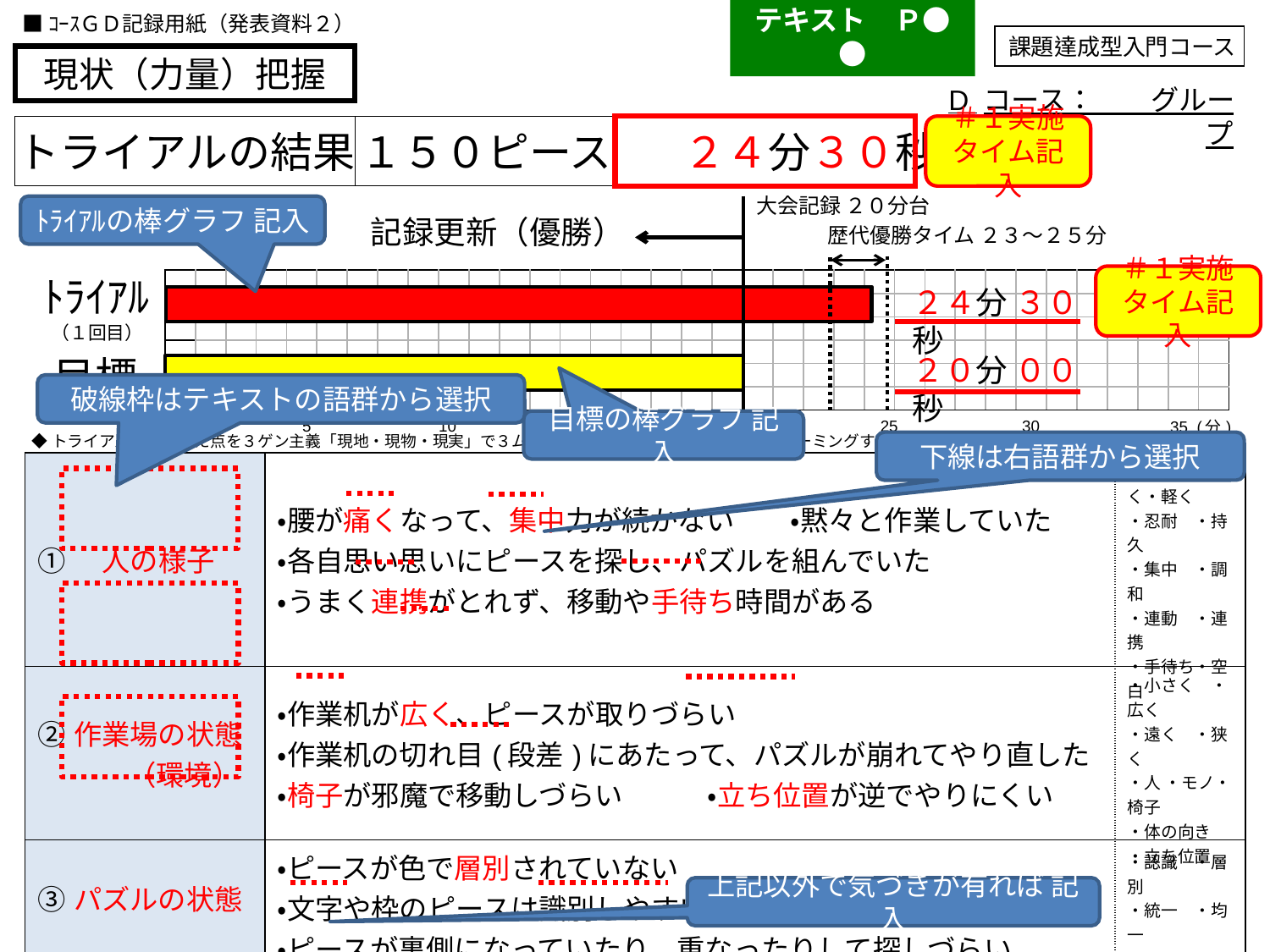

テキスト　Ｐ●●
■ｺｰｽＧＤ記録用紙（発表資料２）
課題達成型入門コース
現状（力量）把握
D コース：　　グループ

トライアルの結果
１５０ピース
　　　　　　２４分３０秒
＃１実施
タイム記入
大会記録 ２０分台
ﾄﾗｲｱﾙの棒グラフ 記入
記録更新（優勝）
歴代優勝タイム ２３～２５分
ﾄﾗｲｱﾙ
（１回目）
＃１実施
タイム記入
|  |  |  |  |  |  |  |  |  |  |  |  |  |  |  |  |  |  |  |  |  |  |  |  |  |  |  |  |  |  |  |  |  |  |  |
| --- | --- | --- | --- | --- | --- | --- | --- | --- | --- | --- | --- | --- | --- | --- | --- | --- | --- | --- | --- | --- | --- | --- | --- | --- | --- | --- | --- | --- | --- | --- | --- | --- | --- | --- |
|  |  |  |  |  |  |  |  |  |  |  |  |  |  |  |  |  |  |  |  |  |  |  |  |  |  |  |  |  |  |  |  |  |  |  |
|  |  |  |  |  |  |  |  |  |  |  |  |  |  |  |  |  |  |  |  |  |  |  |  |  |  |  |  |  |  |  |  |  |  |  |
|  |  |  |  |  |  |  |  |  |  |  |  |  |  |  |  |  |  |  |  |  |  |  |  |  |  |  |  |  |  |  |  |  |  |  |
|  |  |  |  |  |  |  |  |  |  |  |  |  |  |  |  |  |  |  |  |  |  |  |  |  |  |  |  |  |  |  |  |  |  |  |
|  |  |  |  |  |  |  |  |  |  |  |  |  |  |  |  |  |  |  |  |  |  |  |  |  |  |  |  |  |  |  |  |  |  |  |
２４分 ３０秒

２０分 ００秒
目標

破線枠はテキストの語群から選択
| 0 | 5 | 10 | 15 | 20 | 25 | 30 | 35 (分) |
| --- | --- | --- | --- | --- | --- | --- | --- |
目標の棒グラフ 記入
◆トライアルで気づいた点を３ゲン主義「現地・現物・現実」で３ム「ムダ・ムラ・ムリ」をブレーンストーミングする
下線は右語群から選択
| ①　人の様子 | ・腰が痛くなって、集中力が続かない　　・黙々と作業していた ・各自思い思いにピースを探し、パズルを組んでいた ・うまく連携がとれず、移動や手待ち時間がある | ・痛く・重く・軽く　 ・忍耐　・持久 ・集中　・調和 ・連動　・連携 ・手待ち・空白 |
| --- | --- | --- |
| ②作業場の状態 　　　 （環境） | ・作業机が広く、ピースが取りづらい ・作業机の切れ目(段差)にあたって、パズルが崩れてやり直した ・椅子が邪魔で移動しづらい　　　・立ち位置が逆でやりにくい | ・小さく　・広く ・遠く　・狭く ・人 ・モノ・椅子 ・体の向き ・立ち位置 |
| ③パズルの状態 | ・ピースが色で層別されていない ・文字や枠のピースは識別しやすいが、それ以外のピースは難しい ・ピースが裏側になっていたり、重なったりして探しづらい | ・認識　・層別 ・統一　・均一 |
| ④その他 | ・探してばかりでパズルが組めない　　・何をどうしていいかわからない ・見本が見づらい　　・完成サイズがわからなかった | ・パズル　・文字 ・見本　・手順 ・完成サイズ ・時間経過 |
|  | ・ |  |

まっさら　100分

問題点を付箋
親和図で整理

上記以外で気づきが有れば 記入